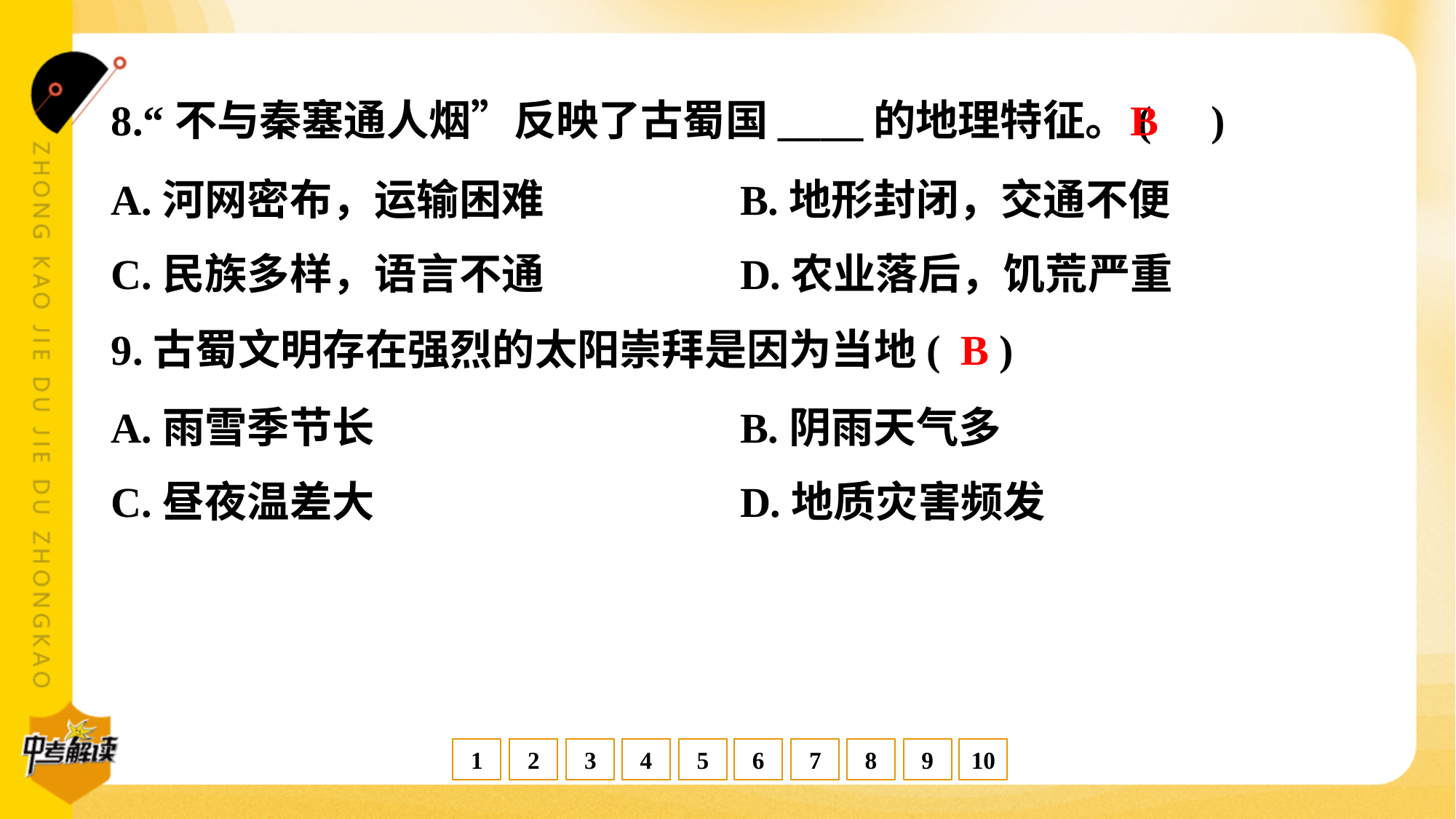

B
8.“不与秦塞通人烟”反映了古蜀国____的地理特征。(     )
A.河网密布，运输困难	B.地形封闭，交通不便
C.民族多样，语言不通	D.农业落后，饥荒严重
B
9.古蜀文明存在强烈的太阳崇拜是因为当地(     )
A.雨雪季节长	B.阴雨天气多
C.昼夜温差大	D.地质灾害频发